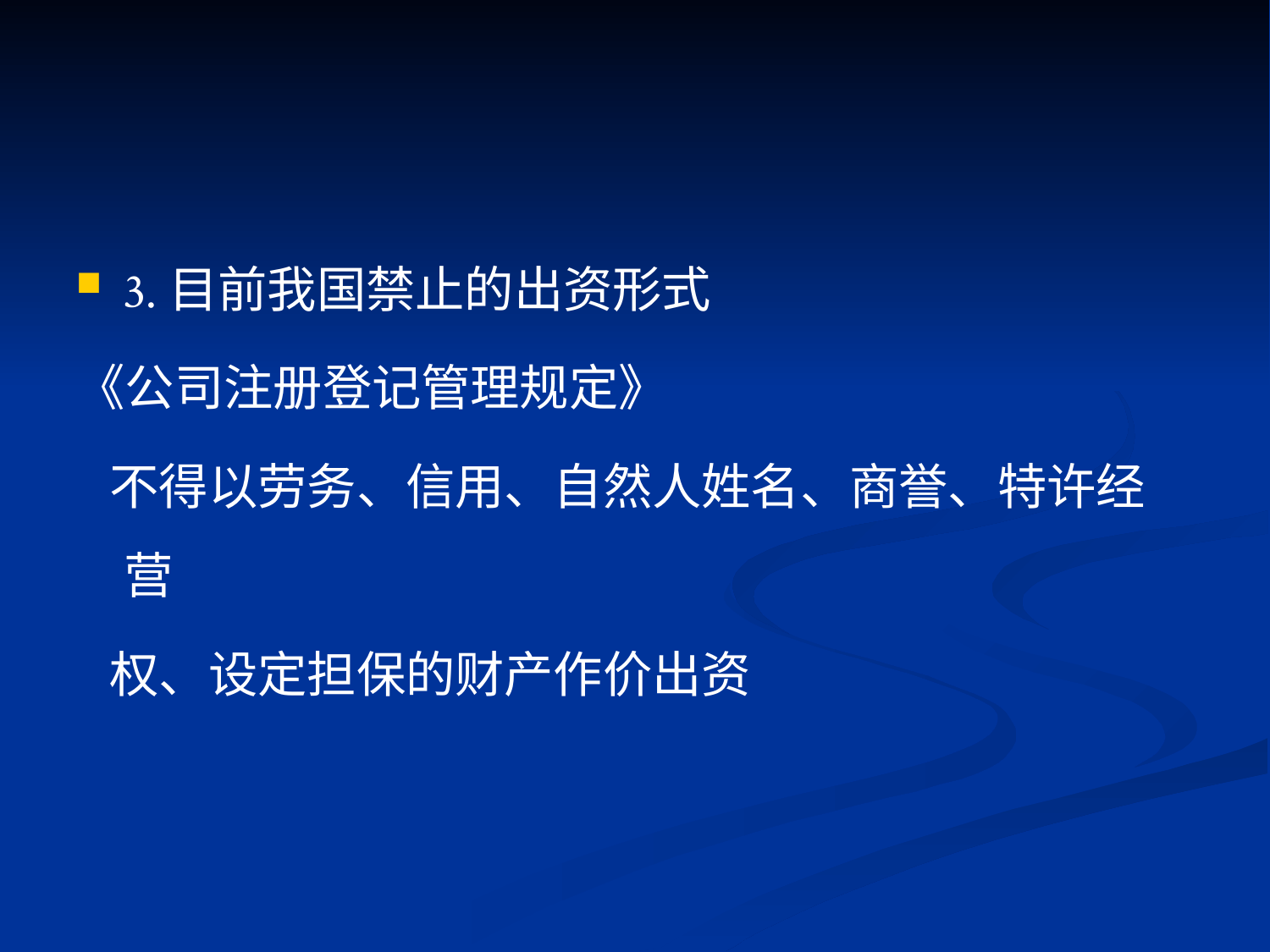

#
3.目前我国禁止的出资形式
《公司注册登记管理规定》
  不得以劳务、信用、自然人姓名、商誉、特许经营
  权、设定担保的财产作价出资